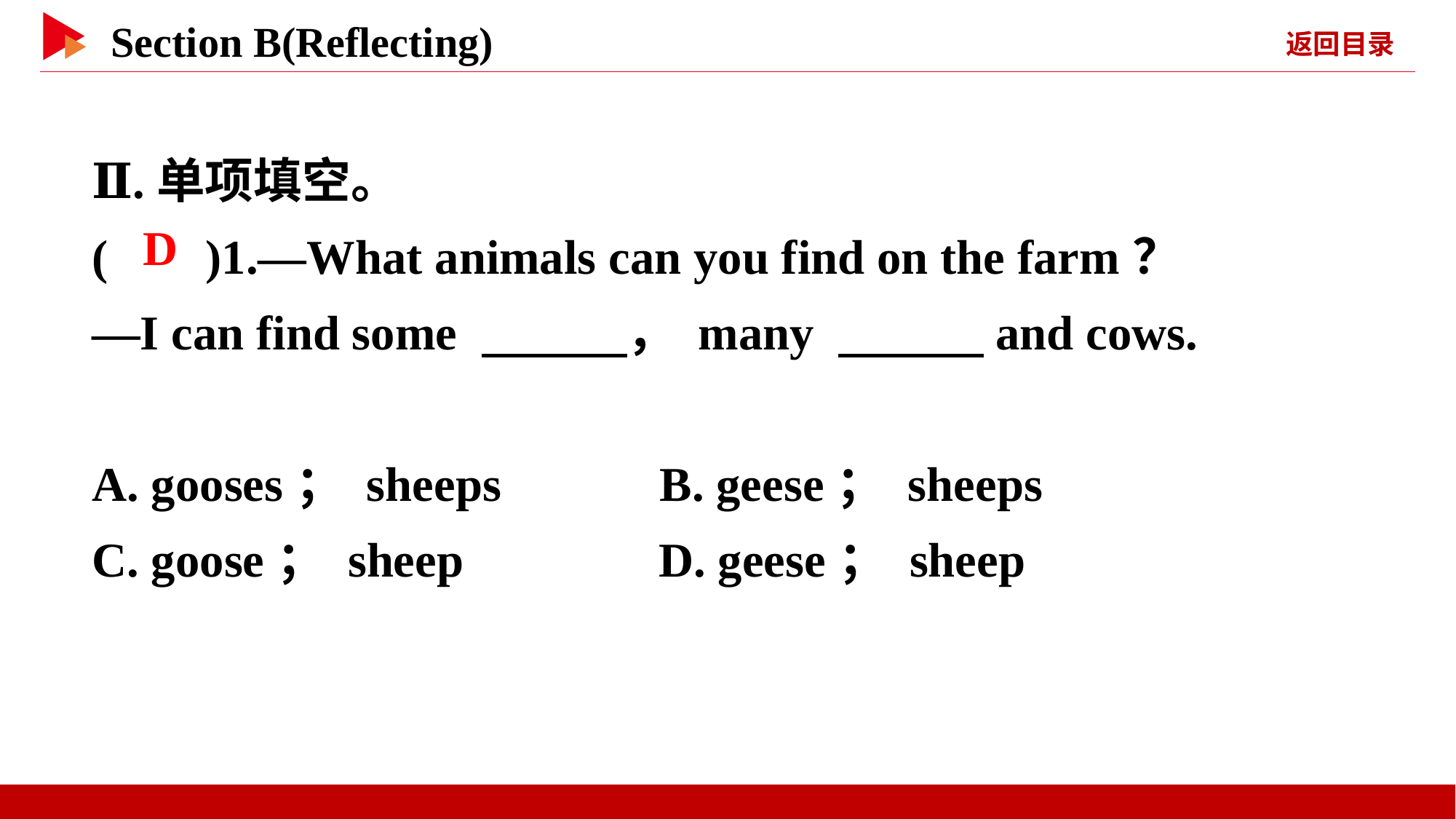

Ⅱ.单项填空。
(        )1.—What animals can you find on the farm？
—I can find some 　　　， many 　　　and cows.
A. gooses； sheeps             B. geese； sheeps
C. goose； sheep                D. geese； sheep
   D